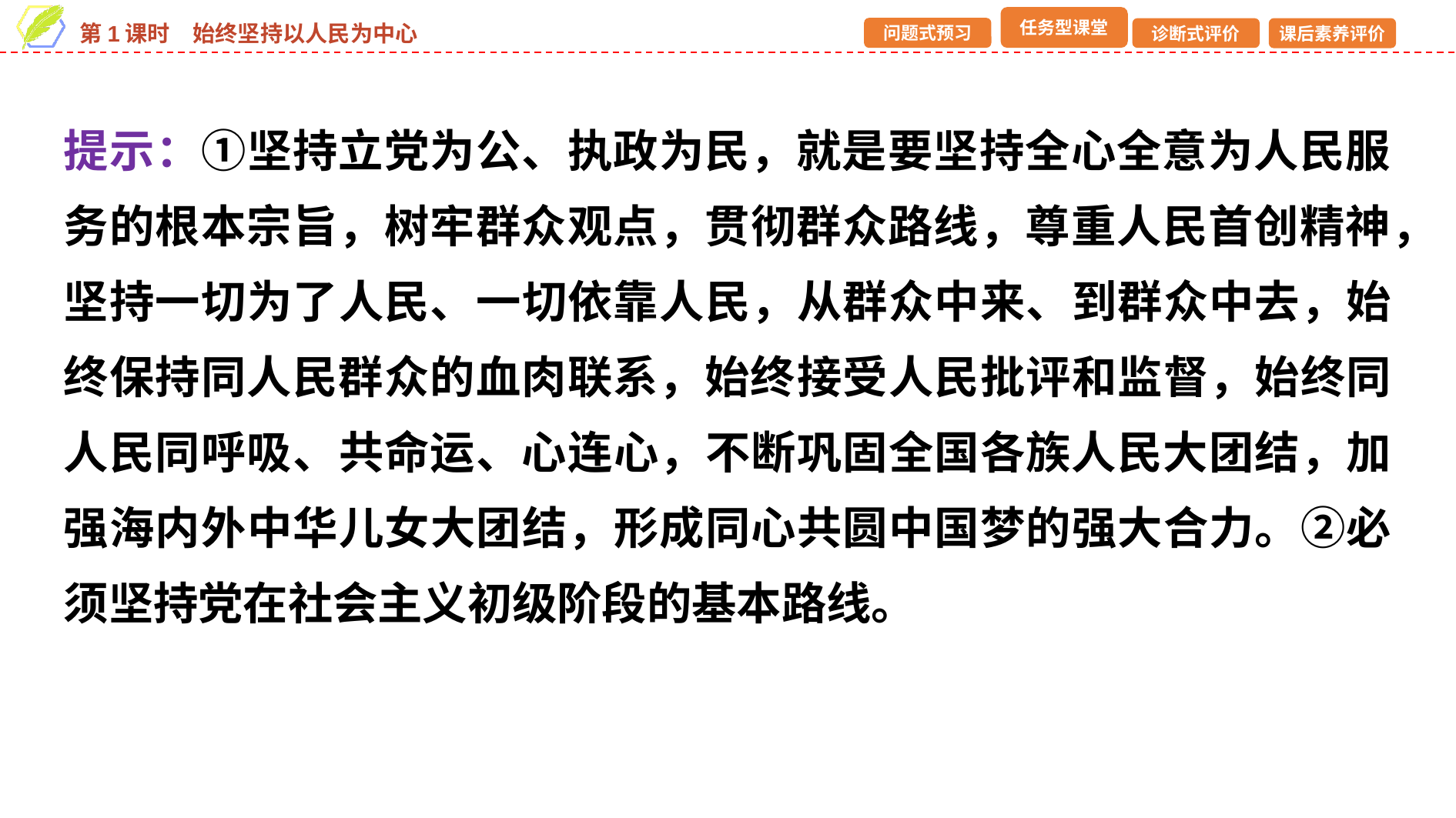

提示：①坚持立党为公、执政为民，就是要坚持全心全意为人民服务的根本宗旨，树牢群众观点，贯彻群众路线，尊重人民首创精神，坚持一切为了人民、一切依靠人民，从群众中来、到群众中去，始终保持同人民群众的血肉联系，始终接受人民批评和监督，始终同人民同呼吸、共命运、心连心，不断巩固全国各族人民大团结，加强海内外中华儿女大团结，形成同心共圆中国梦的强大合力。②必须坚持党在社会主义初级阶段的基本路线。